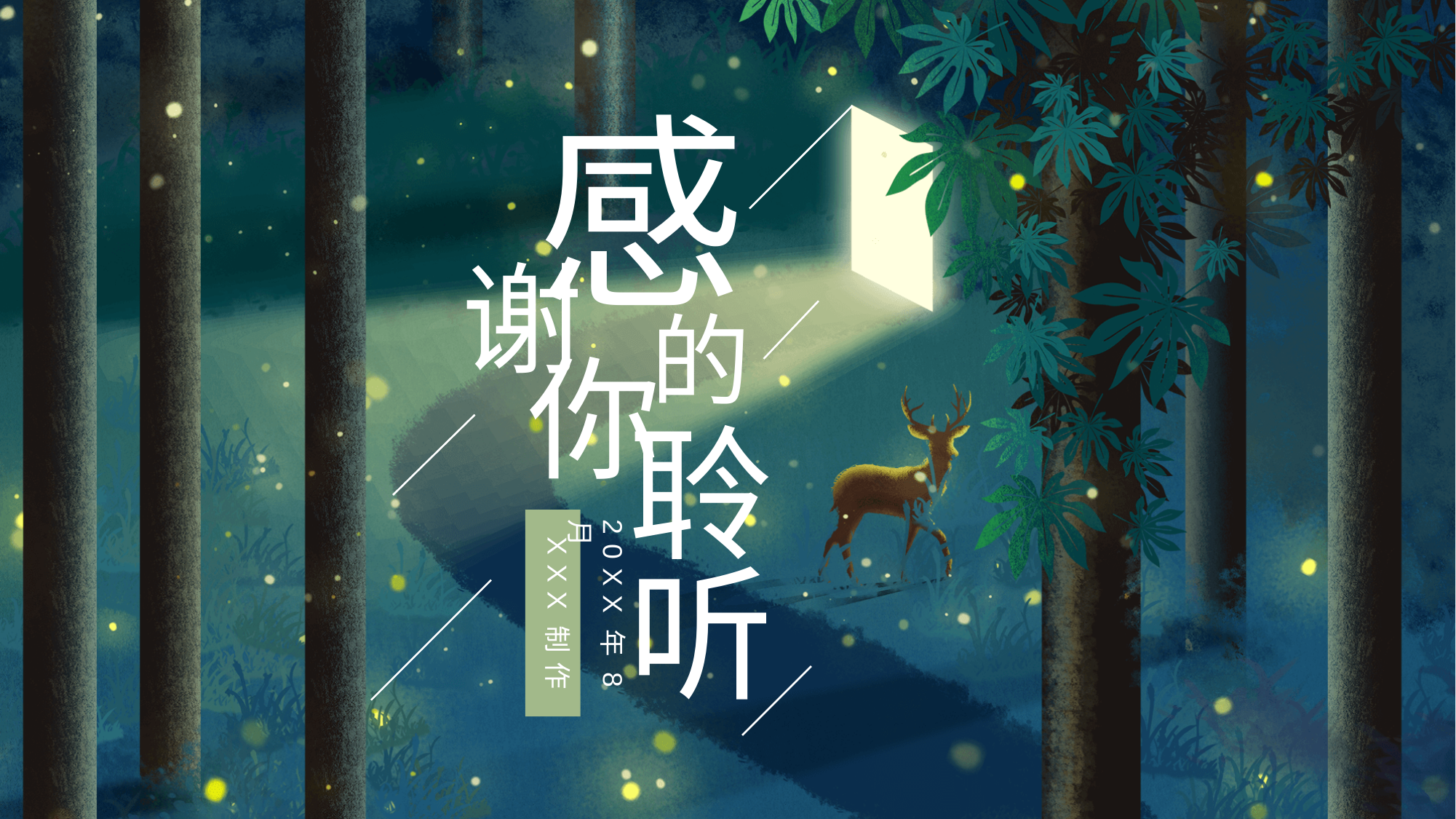

感
谢
的
你
聆
20XX年8月
 XXX制作
听